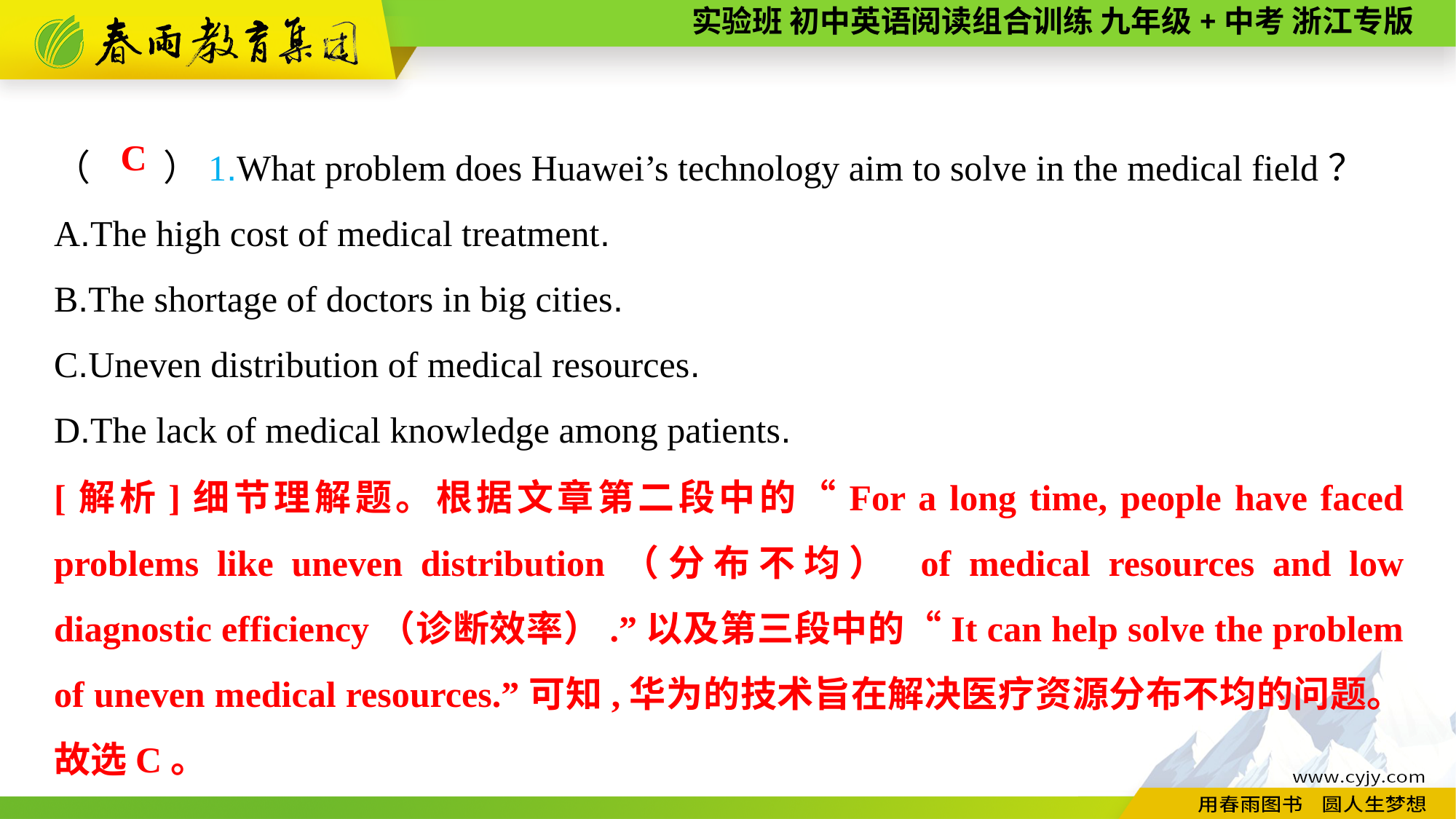

（　　）1.What problem does Huawei’s technology aim to solve in the medical field？
A.The high cost of medical treatment.
B.The shortage of doctors in big cities.
C.Uneven distribution of medical resources.
D.The lack of medical knowledge among patients.
C
[解析]细节理解题。根据文章第二段中的“For a long time, people have faced problems like uneven distribution（分布不均） of medical resources and low diagnostic efficiency（诊断效率）.”以及第三段中的“It can help solve the problem of uneven medical resources.”可知,华为的技术旨在解决医疗资源分布不均的问题。故选C。